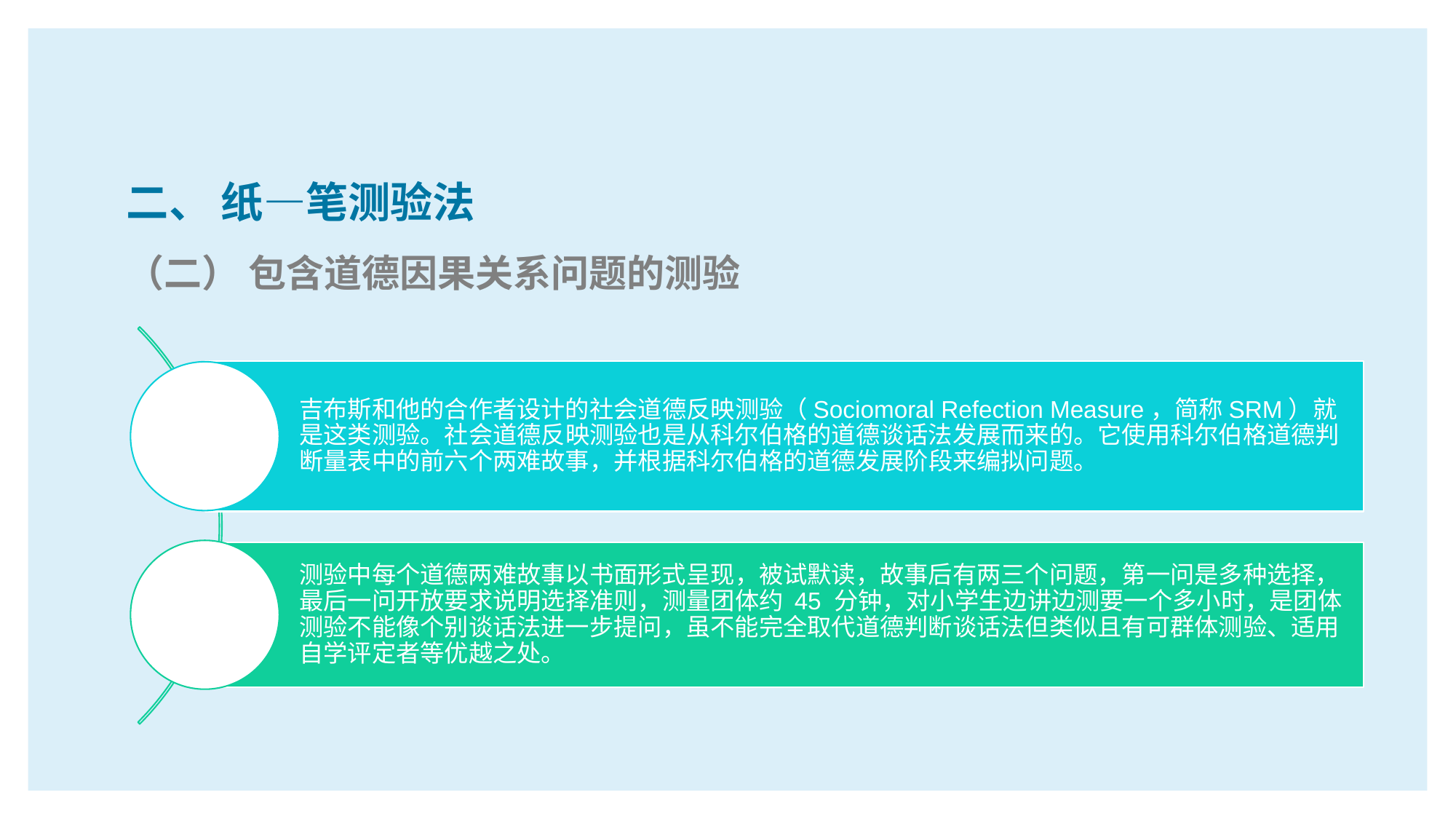

二、 纸—笔测验法
（二） 包含道德因果关系问题的测验
吉布斯和他的合作者设计的社会道德反映测验（Sociomoral Refection Measure，简称SRM）就是这类测验。社会道德反映测验也是从科尔伯格的道德谈话法发展而来的。它使用科尔伯格道德判断量表中的前六个两难故事，并根据科尔伯格的道德发展阶段来编拟问题。
测验中每个道德两难故事以书面形式呈现，被试默读，故事后有两三个问题，第一问是多种选择，最后一问开放要求说明选择准则，测量团体约 45 分钟，对小学生边讲边测要一个多小时，是团体测验不能像个别谈话法进一步提问，虽不能完全取代道德判断谈话法但类似且有可群体测验、适用自学评定者等优越之处。